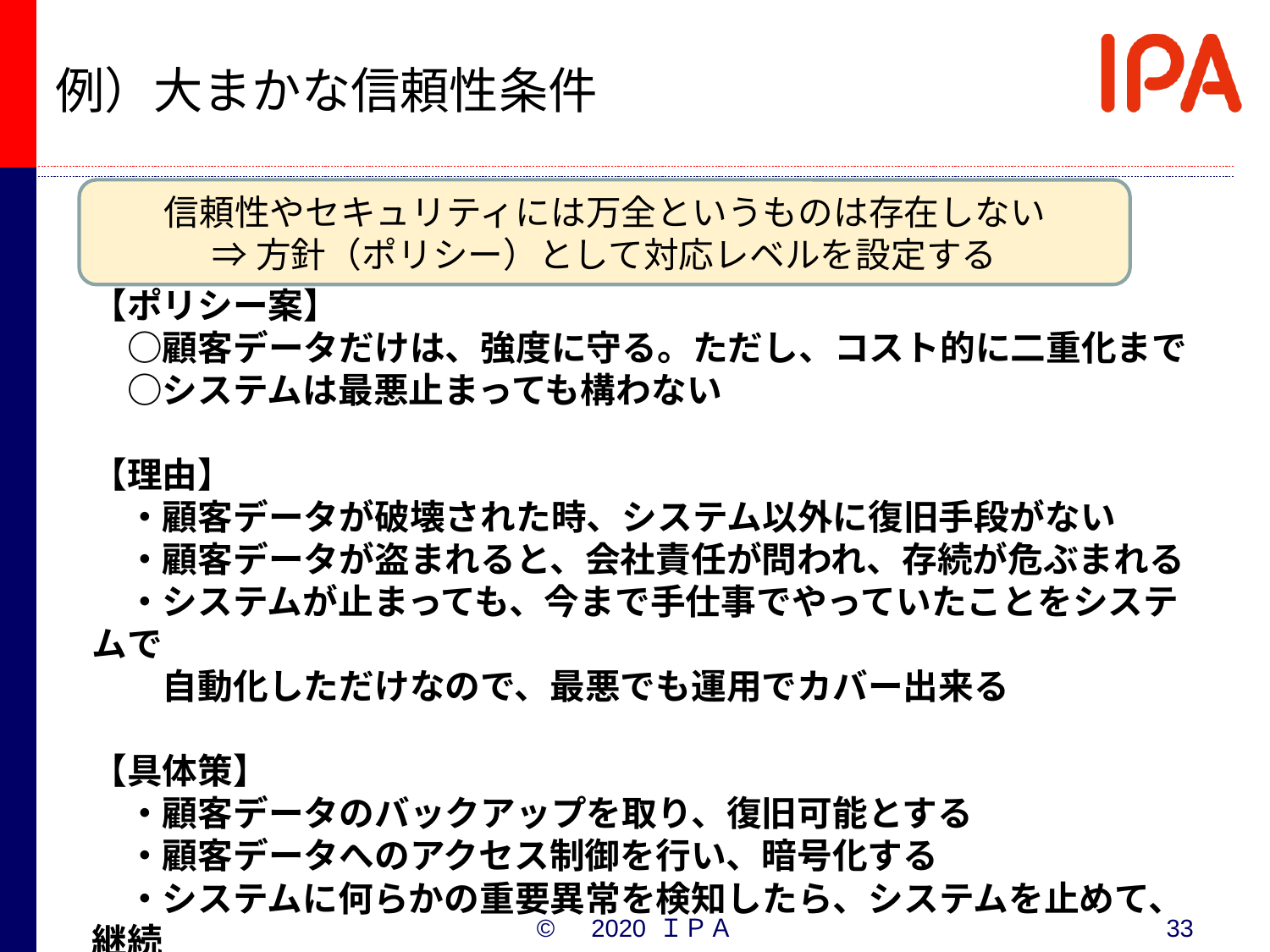

# 例）大まかな信頼性条件
信頼性やセキュリティには万全というものは存在しない
⇒方針（ポリシー）として対応レベルを設定する
【ポリシー案】
　○顧客データだけは、強度に守る。ただし、コスト的に二重化まで
　○システムは最悪止まっても構わない

【理由】
　・顧客データが破壊された時、システム以外に復旧手段がない
　・顧客データが盗まれると、会社責任が問われ、存続が危ぶまれる
　・システムが止まっても、今まで手仕事でやっていたことをシステムで
　　自動化しただけなので、最悪でも運用でカバー出来る

【具体策】
　・顧客データのバックアップを取り、復旧可能とする
　・顧客データへのアクセス制御を行い、暗号化する
　・システムに何らかの重要異常を検知したら、システムを止めて、継続
　　による重症化を防ぐ
©　2020 ＩＰＡ
33